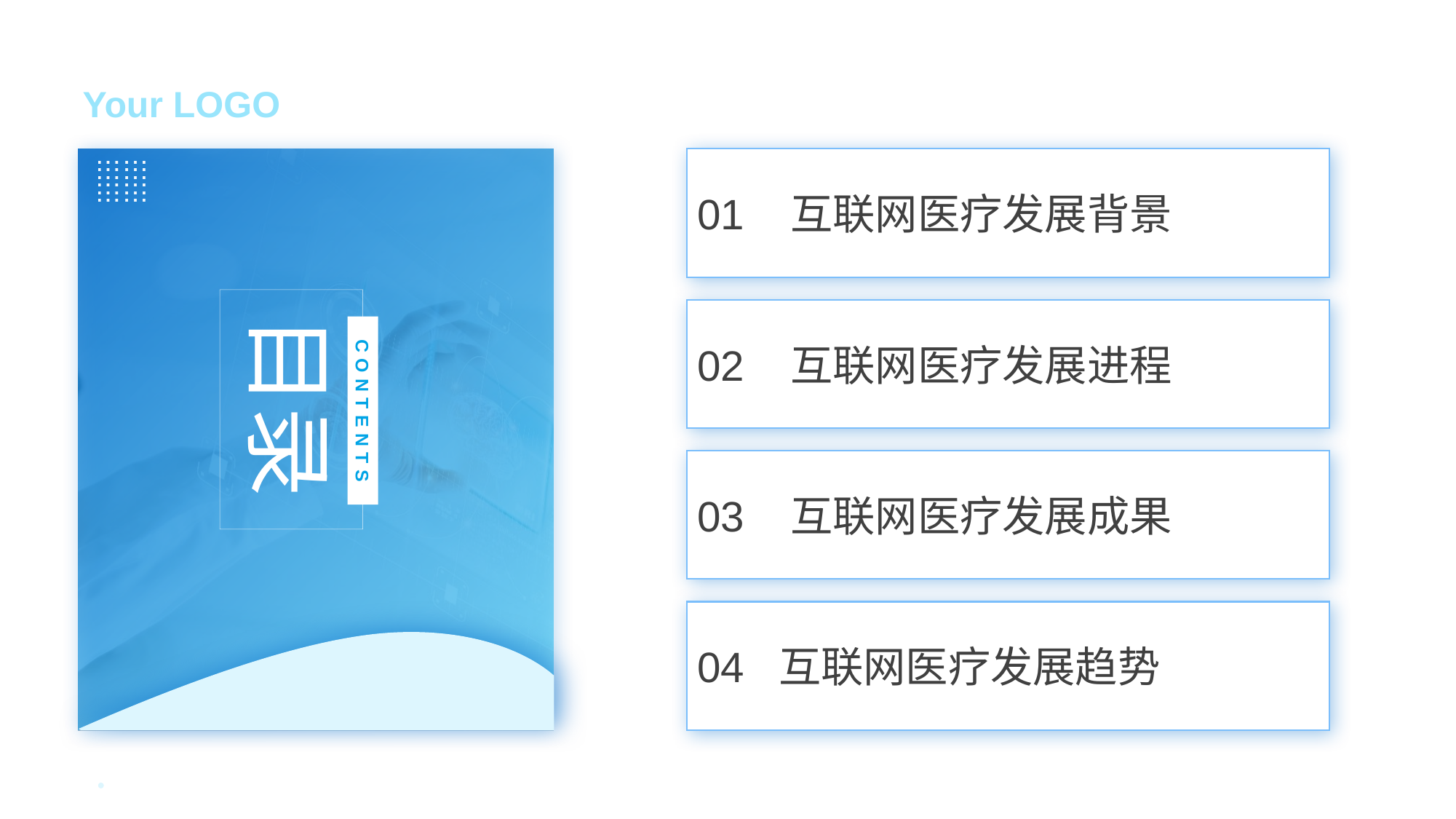

Your LOGO
01   互联网医疗发展背景
……
……
……
……
……
……

目录
CONTENTS
02   互联网医疗发展进程
03   互联网医疗发展成果
04  互联网医疗发展趋势